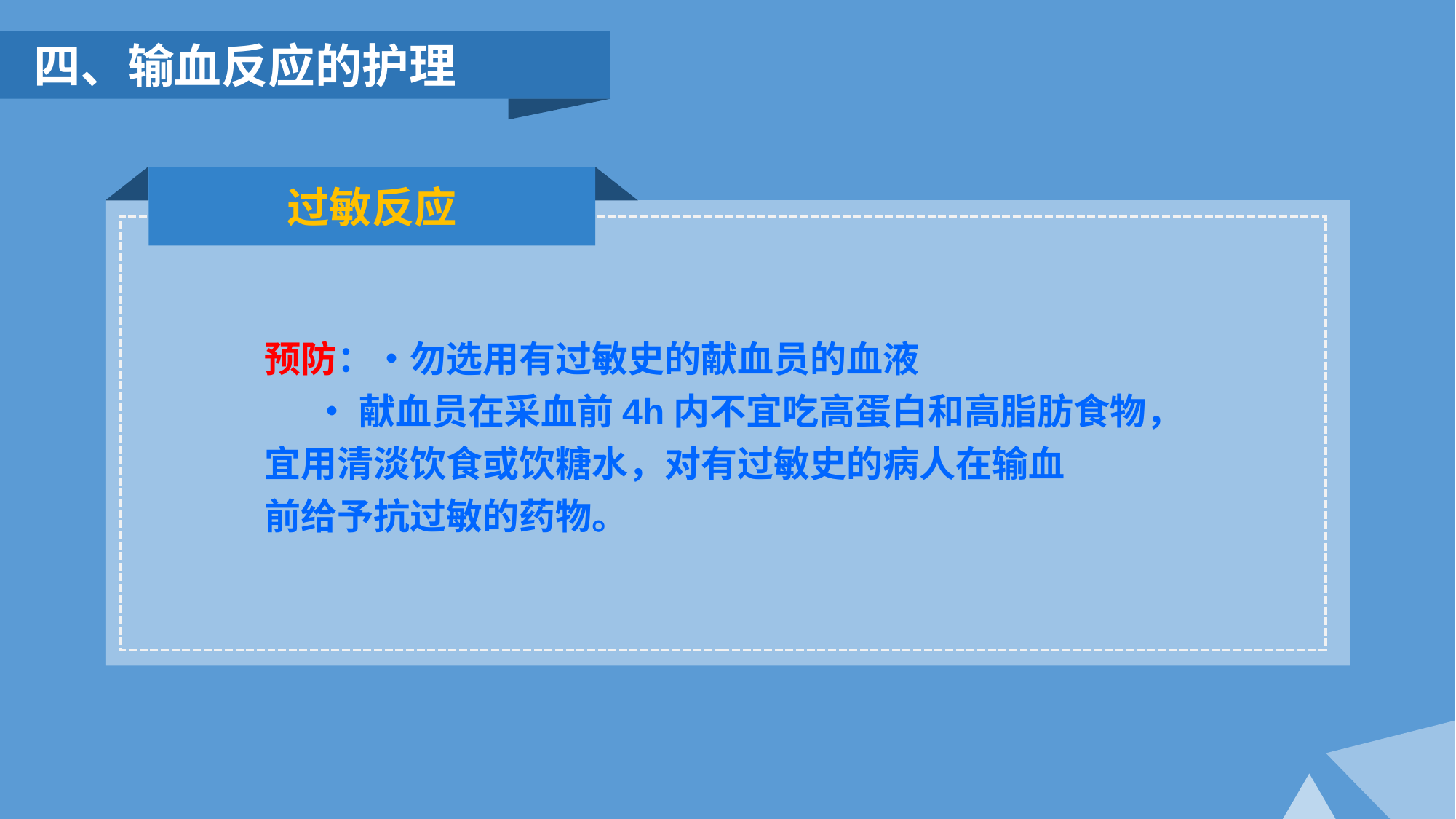

四、输血反应的护理

过敏反应

预防：•勿选用有过敏史的献血员的血液
      •献血员在采血前4h内不宜吃高蛋白和高脂肪食物，宜用清淡饮食或饮糖水，对有过敏史的病人在输血
前给予抗过敏的药物。